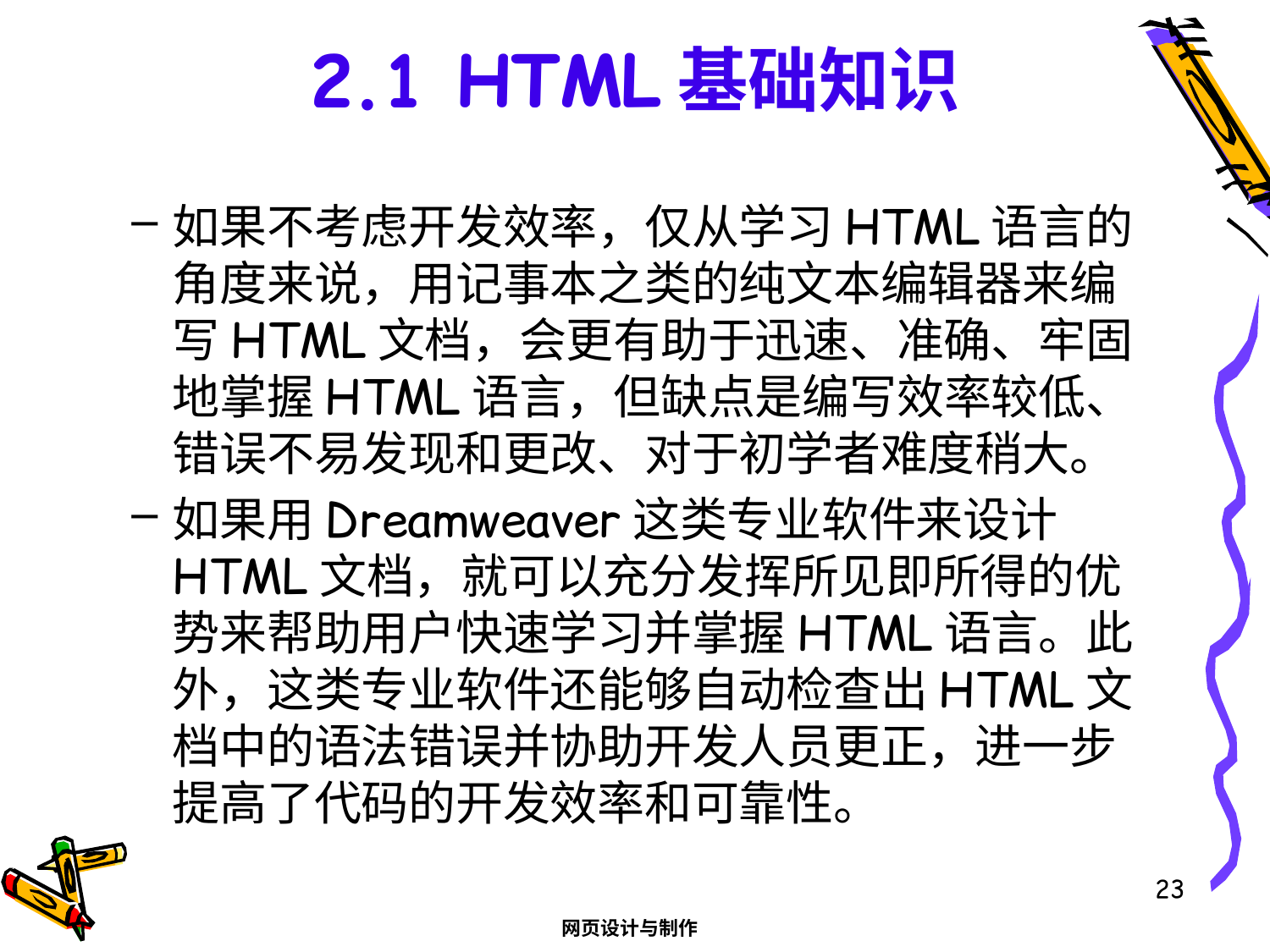

# 2.1 HTML基础知识
如果不考虑开发效率，仅从学习HTML语言的角度来说，用记事本之类的纯文本编辑器来编写HTML文档，会更有助于迅速、准确、牢固地掌握HTML语言，但缺点是编写效率较低、错误不易发现和更改、对于初学者难度稍大。
如果用Dreamweaver这类专业软件来设计HTML文档，就可以充分发挥所见即所得的优势来帮助用户快速学习并掌握HTML语言。此外，这类专业软件还能够自动检查出HTML文档中的语法错误并协助开发人员更正，进一步提高了代码的开发效率和可靠性。
23
网页设计与制作